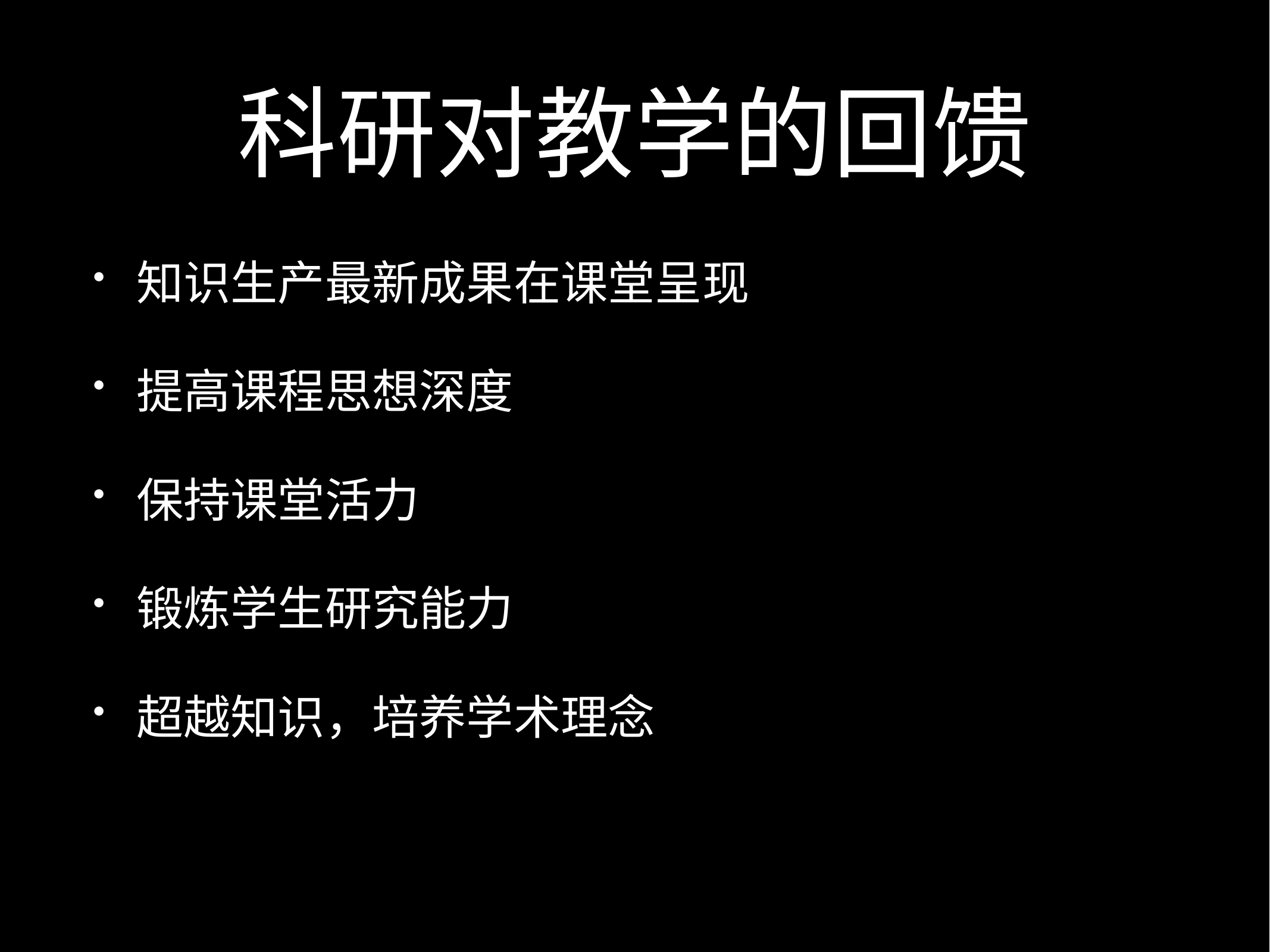

# 科研对教学的回馈
知识生产最新成果在课堂呈现
提高课程思想深度
保持课堂活力
锻炼学生研究能力
超越知识，培养学术理念